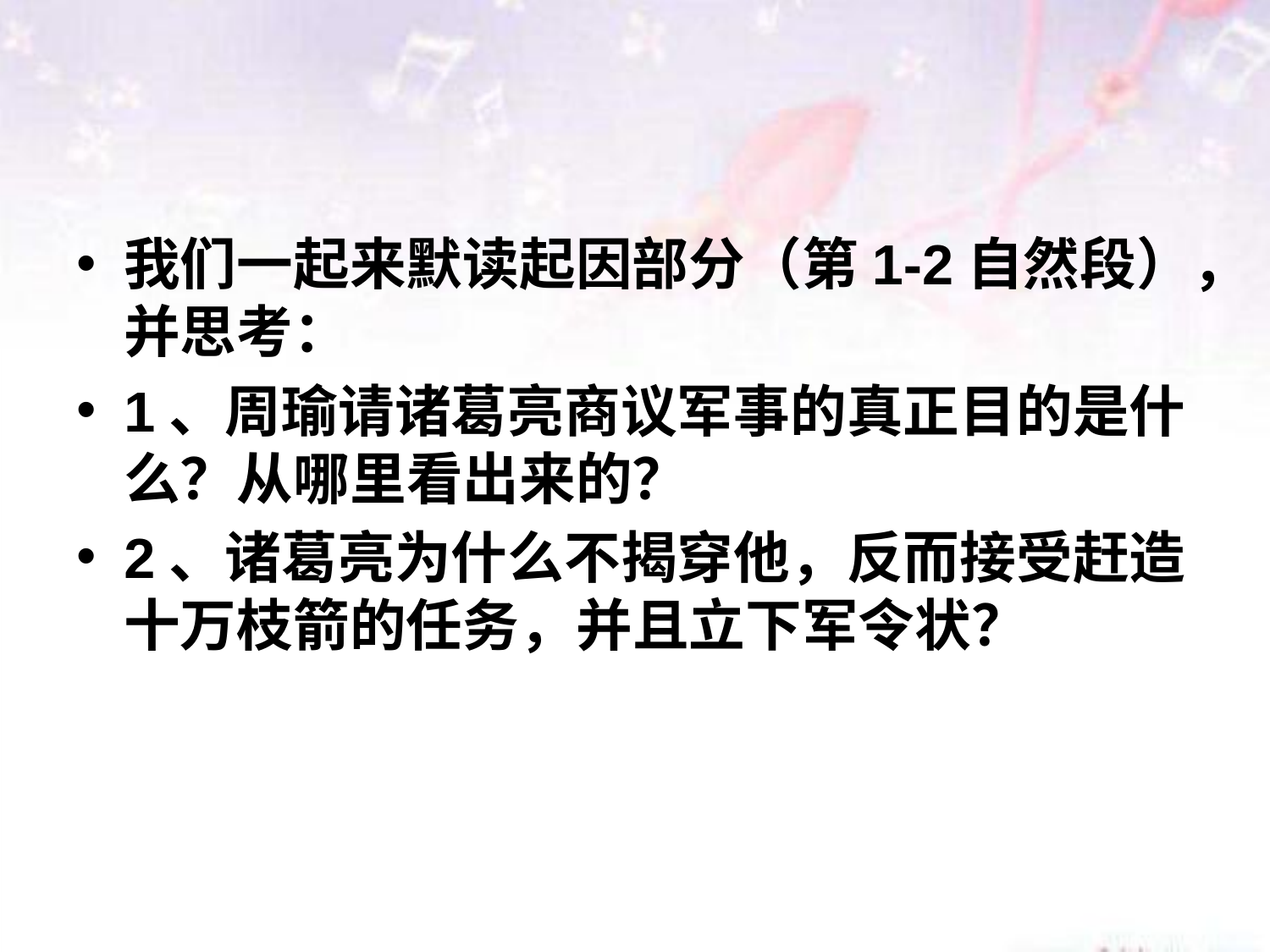

#
我们一起来默读起因部分（第1-2自然段），并思考：
1、周瑜请诸葛亮商议军事的真正目的是什么？从哪里看出来的？
2、诸葛亮为什么不揭穿他，反而接受赶造十万枝箭的任务，并且立下军令状？